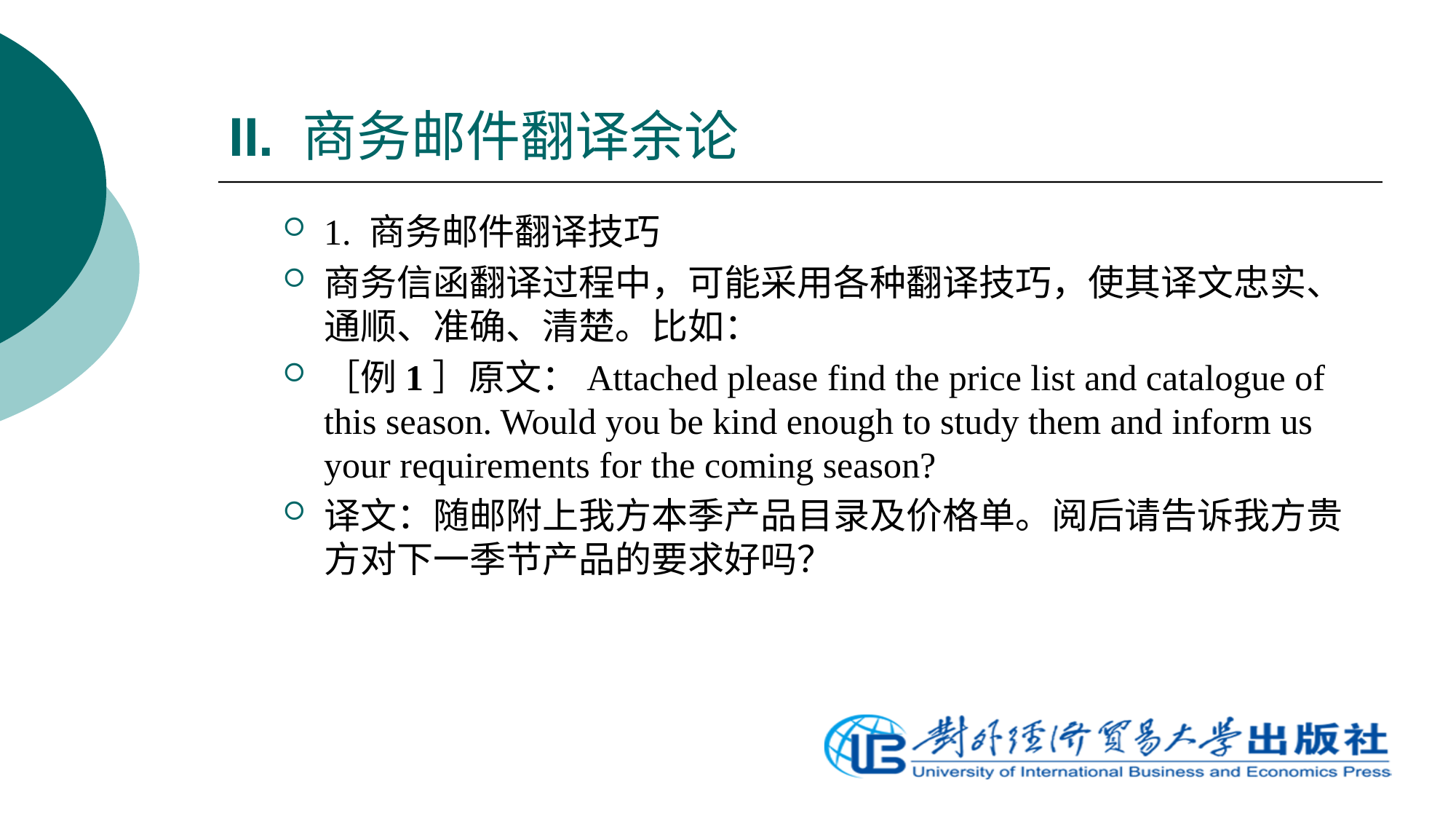

# II. 商务邮件翻译余论
1. 商务邮件翻译技巧
商务信函翻译过程中，可能采用各种翻译技巧，使其译文忠实、通顺、准确、清楚。比如：
［例1］原文：Attached please find the price list and catalogue of this season. Would you be kind enough to study them and inform us your requirements for the coming season?
译文：随邮附上我方本季产品目录及价格单。阅后请告诉我方贵方对下一季节产品的要求好吗？